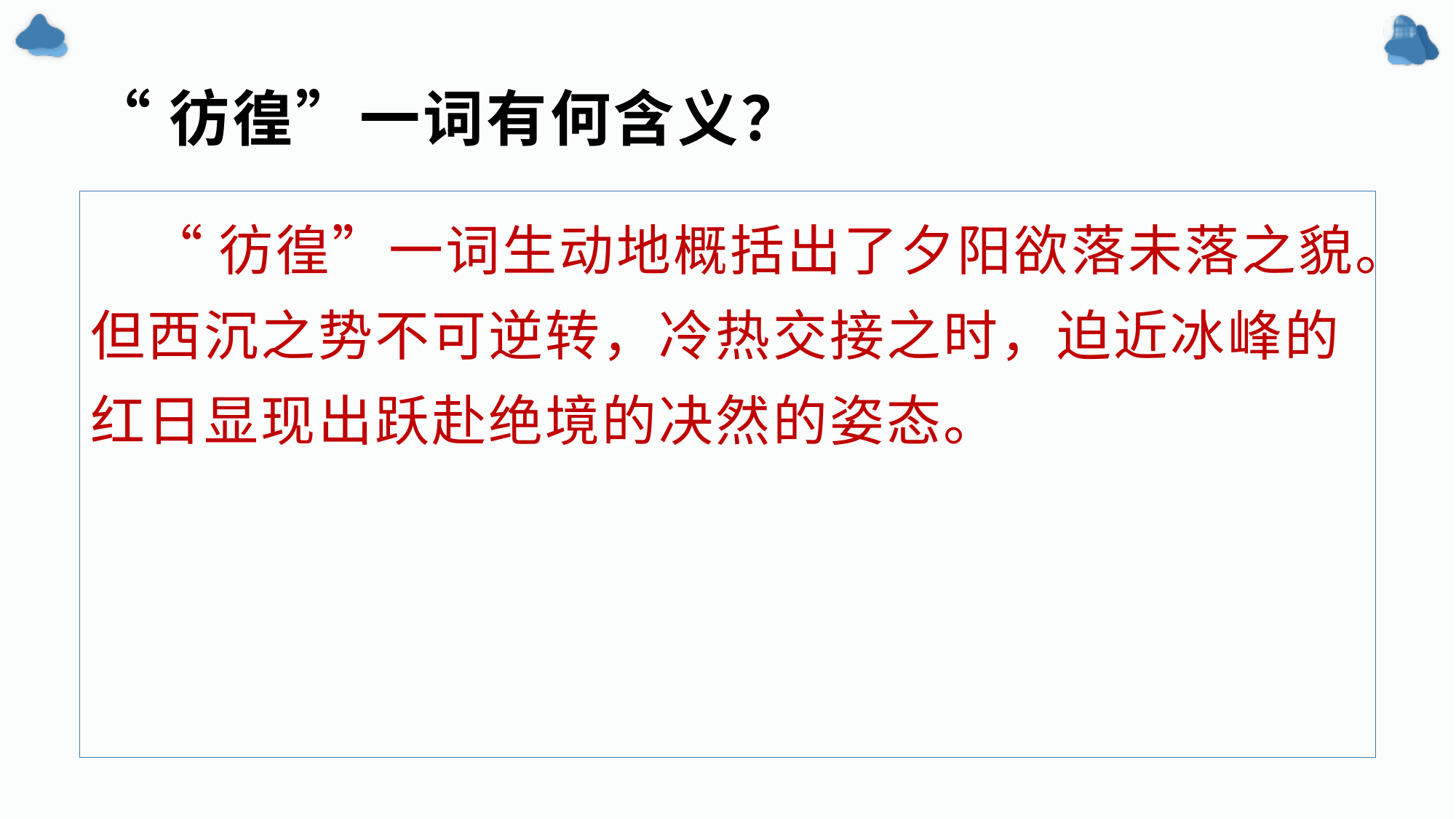

# “彷徨”一词有何含义？
    “彷徨”一词生动地概括出了夕阳欲落未落之貌。但西沉之势不可逆转，冷热交接之时，迫近冰峰的红日显现出跃赴绝境的决然的姿态。